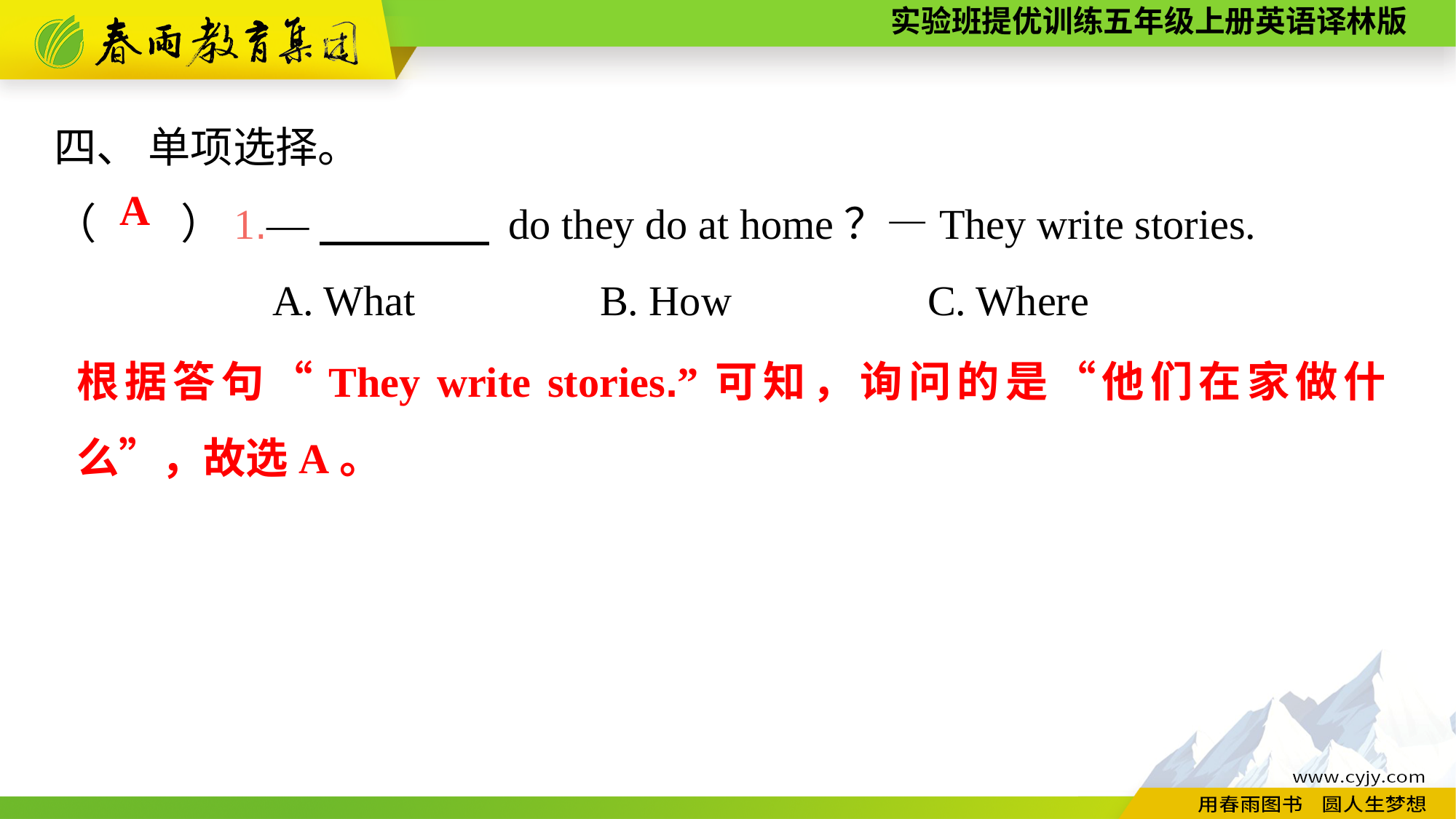

四、 单项选择。
（　　）1.—　　　　 do they do at home？—They write stories.
		A. What		B. How		C. Where
A
根据答句“They write stories.”可知，询问的是“他们在家做什么”，故选A。